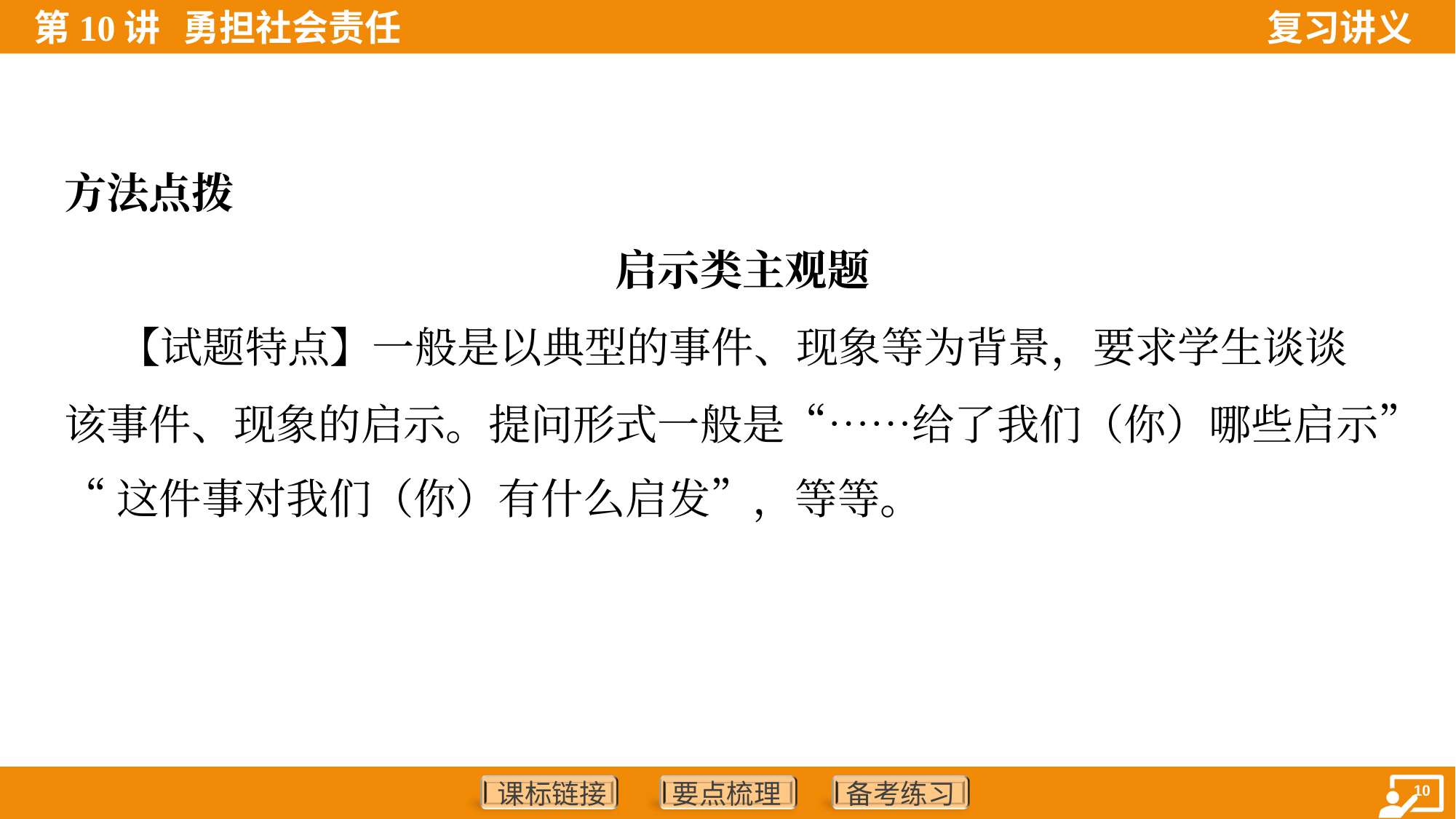

方法点拨
启示类主观题
    【试题特点】一般是以典型的事件、现象等为背景，要求学生谈谈
该事件、现象的启示。提问形式一般是“……给了我们（你）哪些启示”
“这件事对我们（你）有什么启发”，等等。